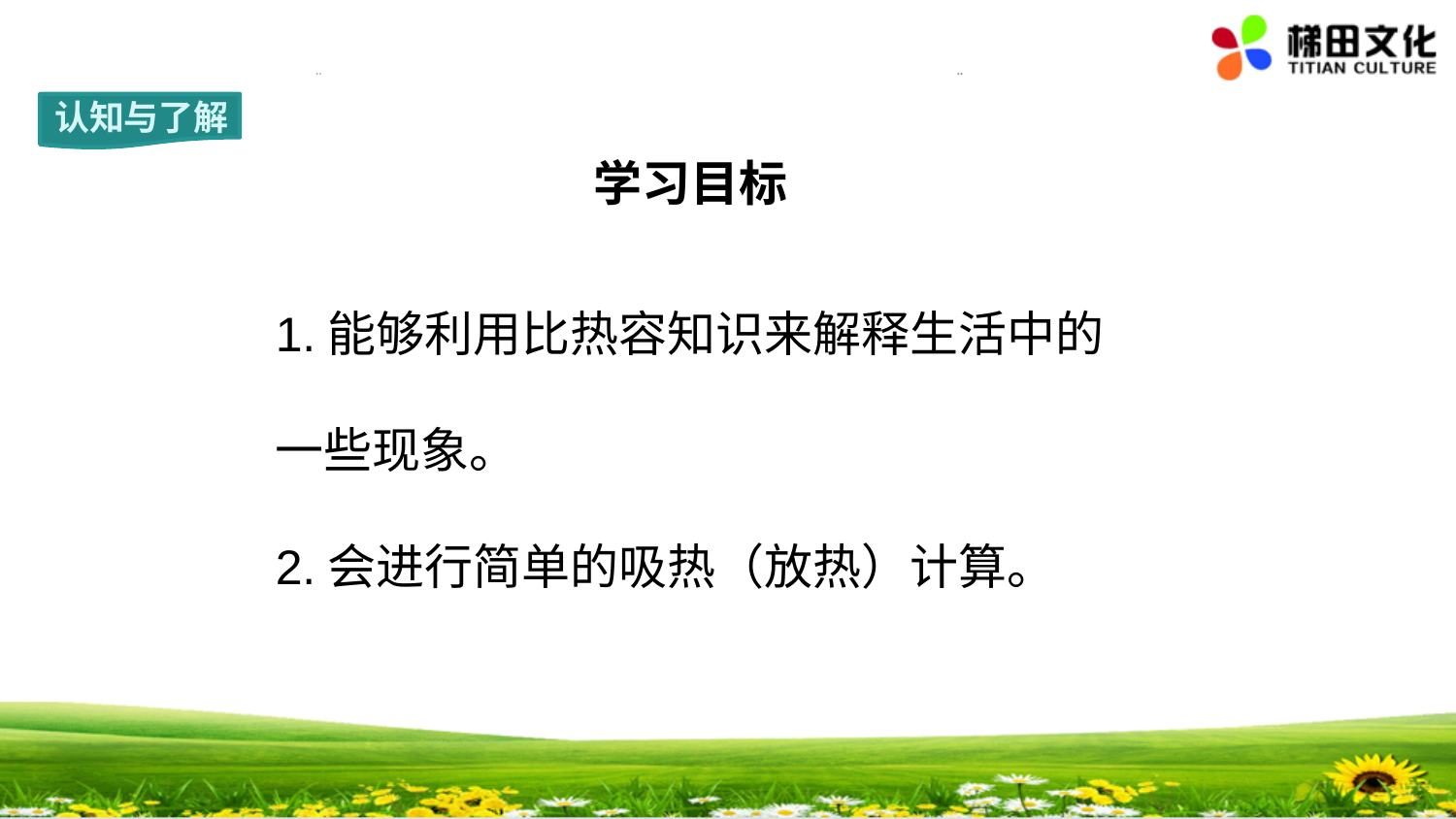

中   午
傍   晚
认知与了解

学习目标
1.能够利用比热容知识来解释生活中的一些现象。
2.会进行简单的吸热（放热）计算。